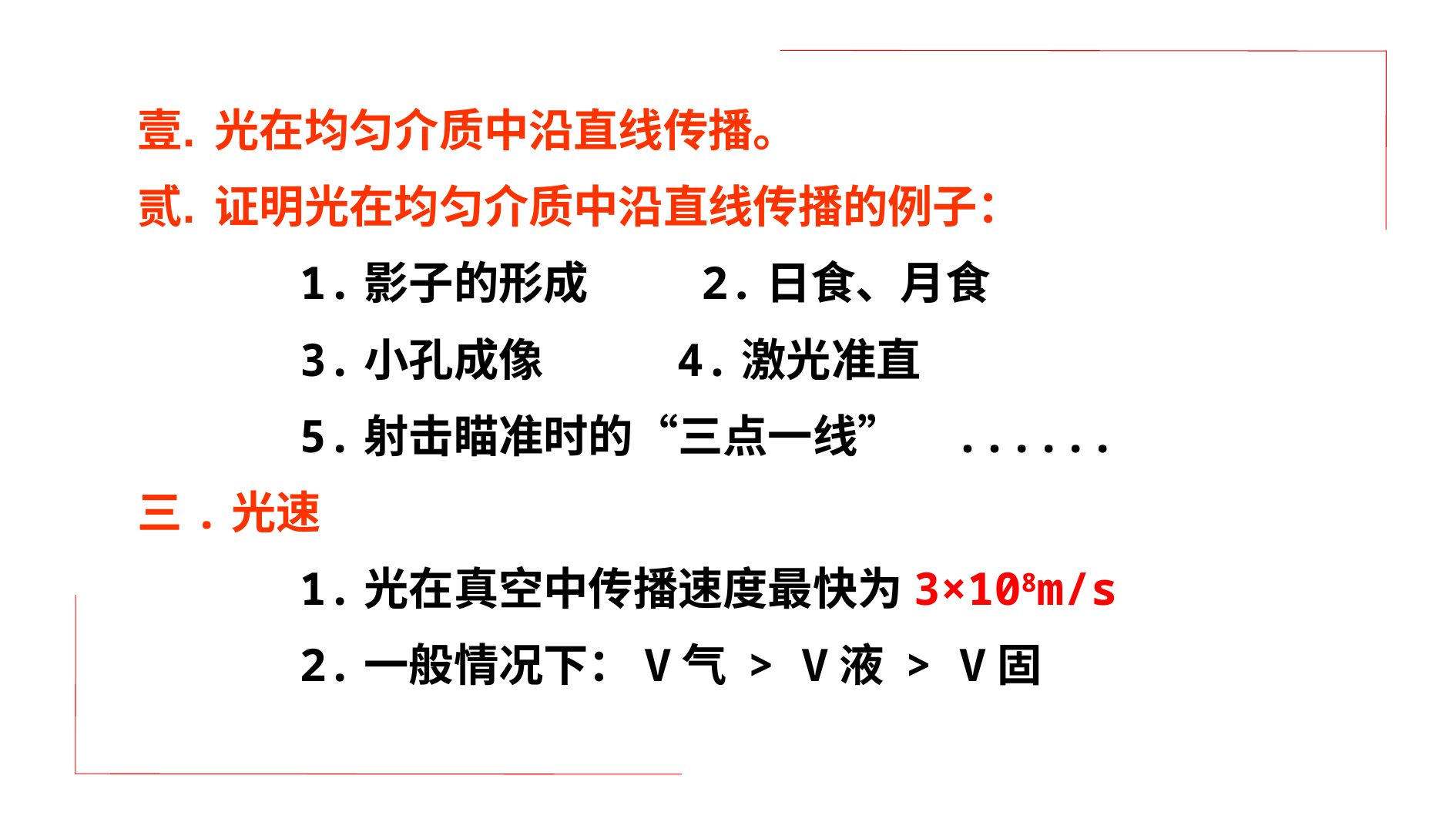

光在均匀介质中沿直线传播。
证明光在均匀介质中沿直线传播的例子：
      1.影子的形成          2.日食、月食
      3.小孔成像            4.激光准直
      5.射击瞄准时的“三点一线”    ......
三.光速
      1.光在真空中传播速度最快为3×108m/s
      2.一般情况下：V气 > V液 > V固